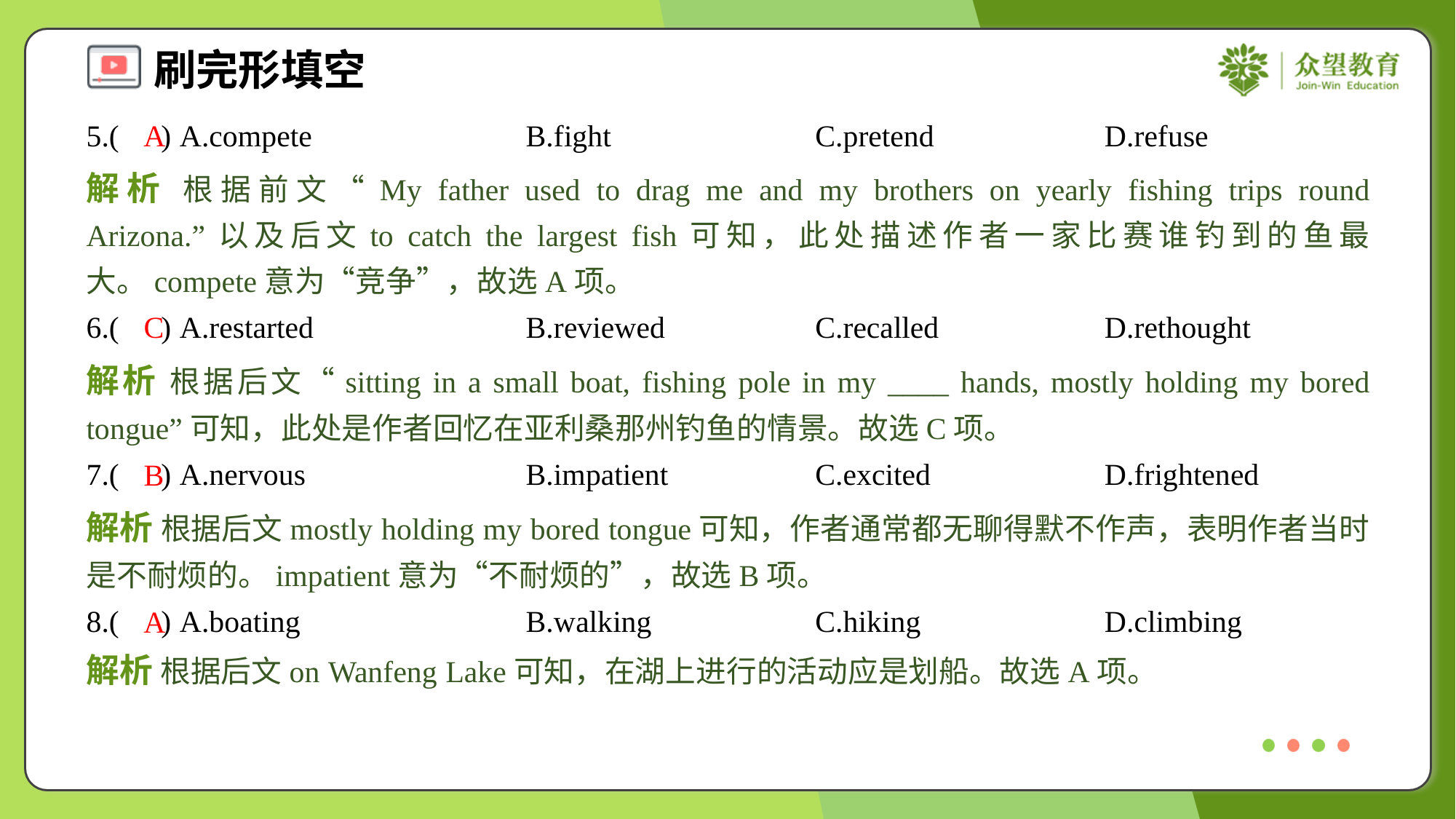

5.(     ) A.compete	B.fight	C.pretend	D.refuse
A
解析 根据前文“My father used to drag me and my brothers on yearly fishing trips round Arizona.”以及后文to catch the largest fish可知，此处描述作者一家比赛谁钓到的鱼最大。compete意为“竞争”，故选A项。
6.(     ) A.restarted	B.reviewed	C.recalled	D.rethought
C
解析 根据后文“sitting in a small boat, fishing pole in my ____ hands, mostly holding my bored tongue”可知，此处是作者回忆在亚利桑那州钓鱼的情景。故选C项。
7.(     ) A.nervous	B.impatient	C.excited	D.frightened
B
解析 根据后文mostly holding my bored tongue可知，作者通常都无聊得默不作声，表明作者当时是不耐烦的。impatient意为“不耐烦的”，故选B项。
8.(     ) A.boating	B.walking	C.hiking	D.climbing
A
解析 根据后文on Wanfeng Lake可知，在湖上进行的活动应是划船。故选A项。